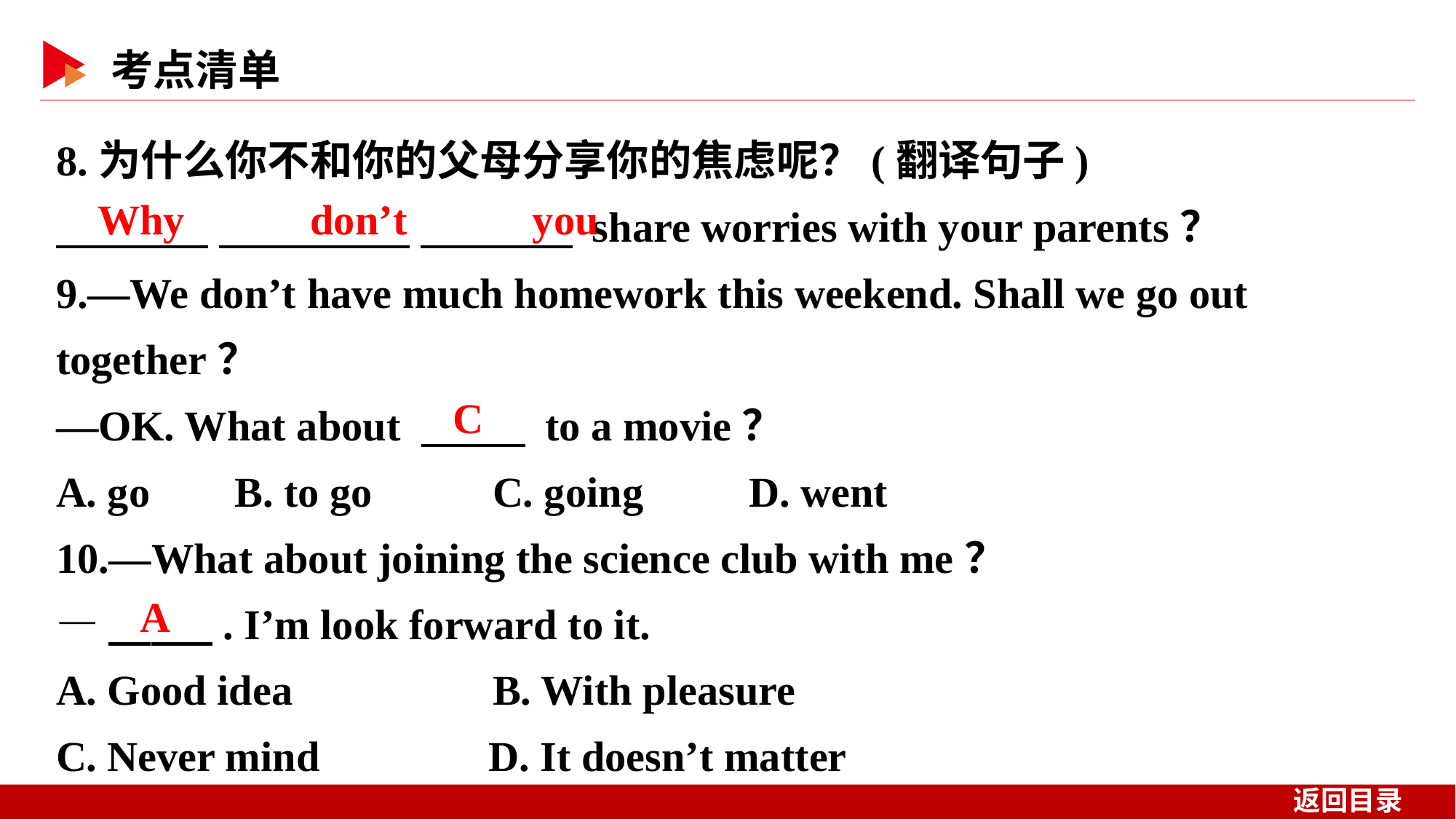

8.为什么你不和你的父母分享你的焦虑呢？(翻译句子)
　       　 　           　 　       　 share worries with your parents？
9.—We don’t have much homework this weekend. Shall we go out together？
—OK. What about 　  　 to a movie？
A. go        B. to go		C. going          D. went
10.—What about joining the science club with me？
—　  　. I’m look forward to it.
A. Good idea                	B. With pleasure
C. Never mind                D. It doesn’t matter
Why 　 　don’t 　 　you
C
A